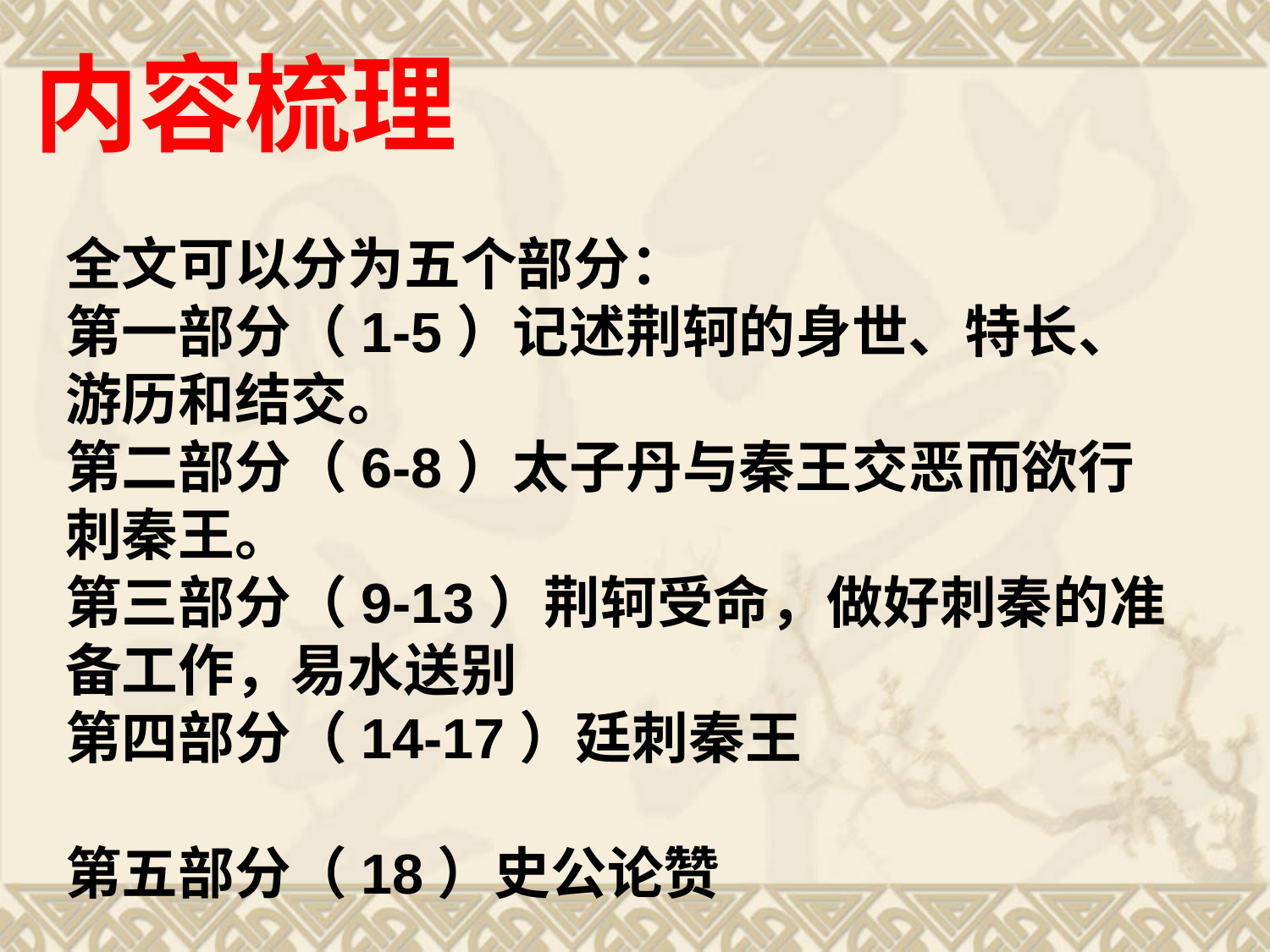

内容梳理
全文可以分为五个部分：
第一部分（1-5）记述荆轲的身世、特长、游历和结交。
第二部分（6-8）太子丹与秦王交恶而欲行刺秦王。
第三部分（9-13）荆轲受命，做好刺秦的准备工作，易水送别
第四部分（14-17）廷刺秦王
第五部分（18）史公论赞